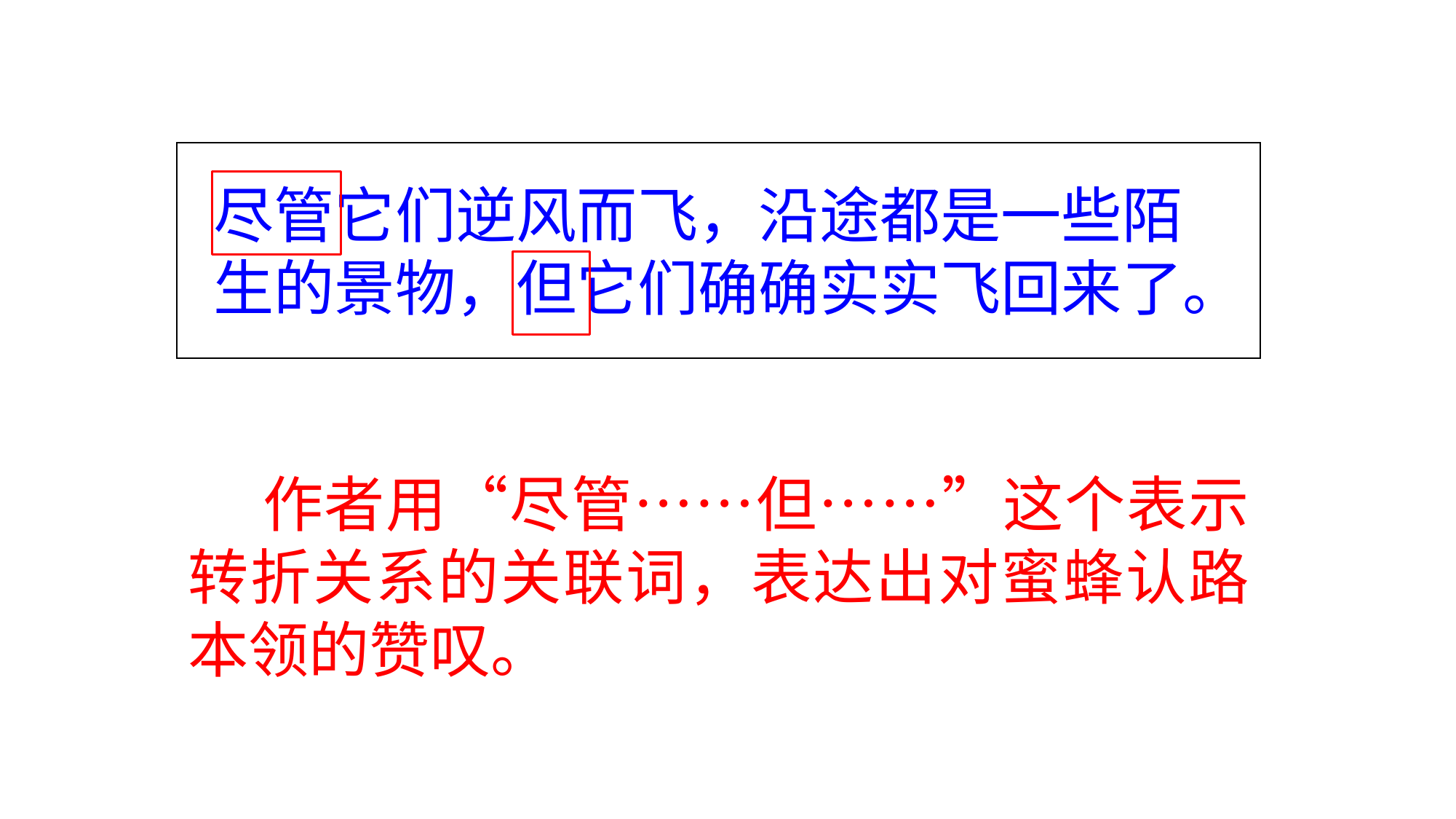

尽管它们逆风而飞，沿途都是一些陌生的景物，但它们确确实实飞回来了。

    作者用“尽管……但……”这个表示转折关系的关联词，表达出对蜜蜂认路本领的赞叹。